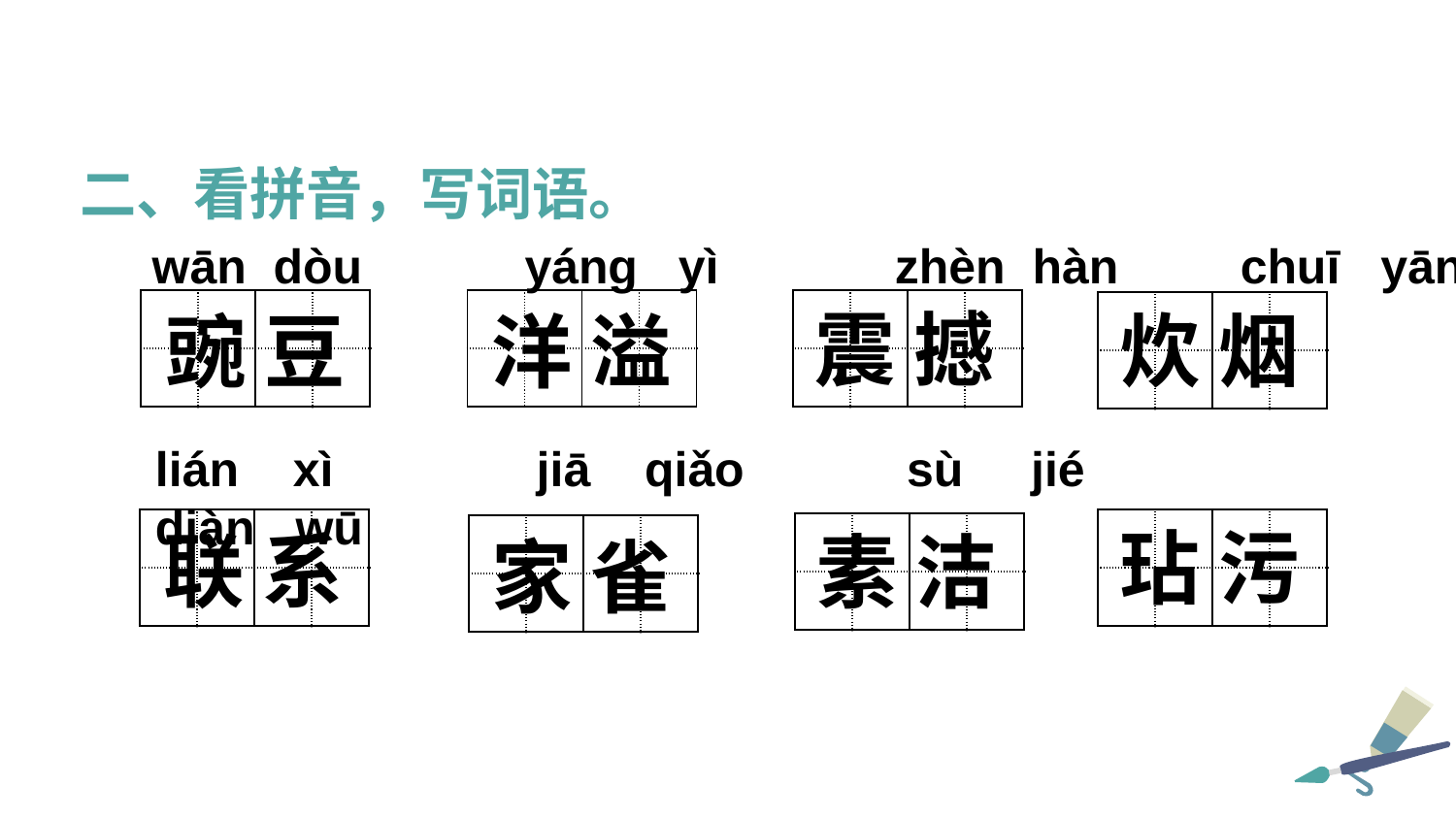

二、看拼音，写词语。

wān  dòu            yáng   yì             zhèn  hàn         chuī   yān
|  |  |  |  |
| --- | --- | --- | --- |
|  |  |  |  |
|  |  |  |  |
| --- | --- | --- | --- |
|  |  |  |  |
|  |  |  |  |
| --- | --- | --- | --- |
|  |  |  |  |
震 撼
|  |  |  |  |
| --- | --- | --- | --- |
|  |  |  |  |
炊 烟
豌 豆
洋 溢
lián    xì               jiā    qiǎo            sù     jié           diàn   wū
|  |  |  |  |
| --- | --- | --- | --- |
|  |  |  |  |
|  |  |  |  |
| --- | --- | --- | --- |
|  |  |  |  |
玷 污
联 系
|  |  |  |  |
| --- | --- | --- | --- |
|  |  |  |  |
素 洁
|  |  |  |  |
| --- | --- | --- | --- |
|  |  |  |  |
家 雀